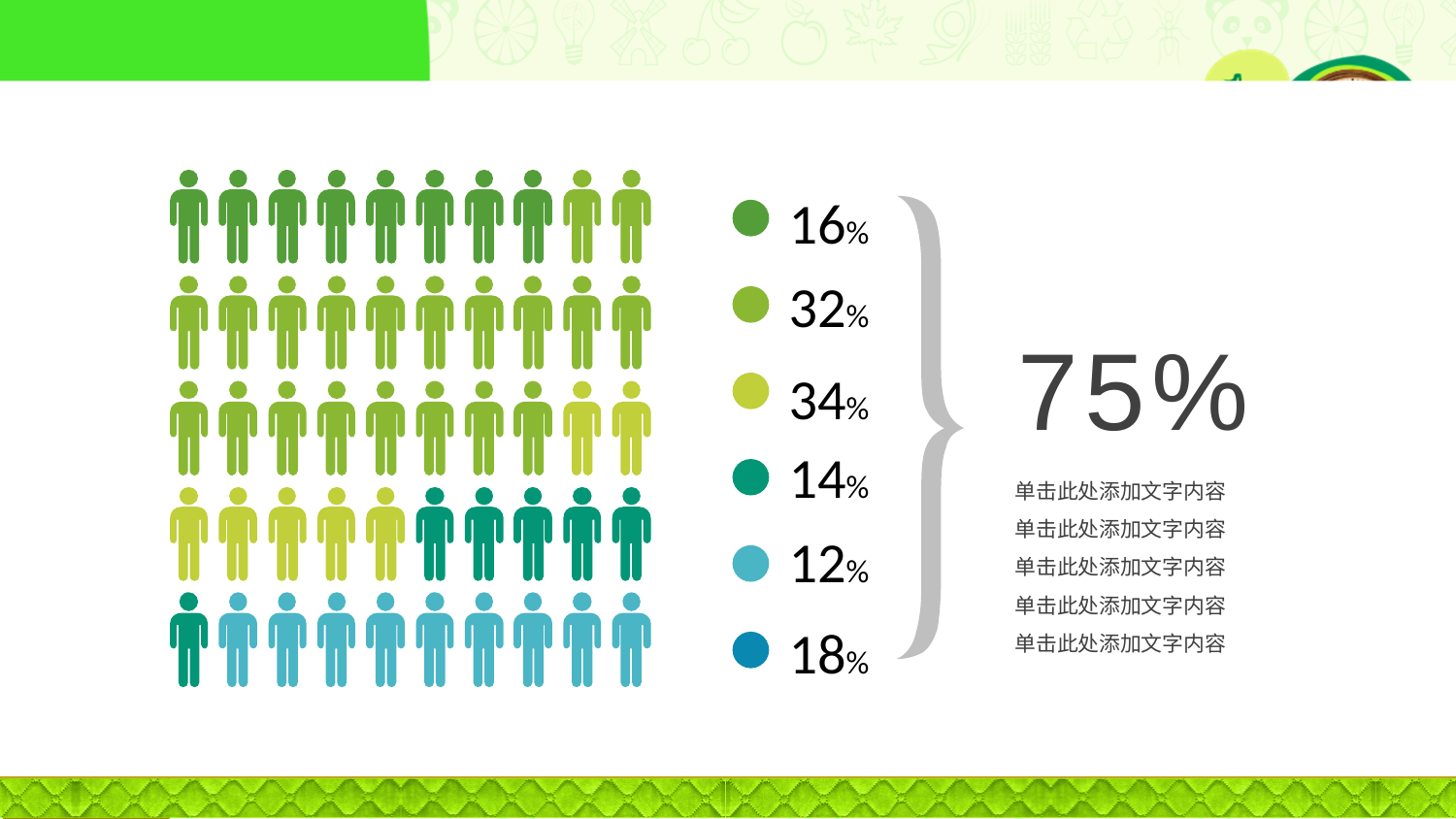

#

16%

32%

75%
34%

14%
单击此处添加文字内容
单击此处添加文字内容
单击此处添加文字内容
单击此处添加文字内容
单击此处添加文字内容

12%

18%